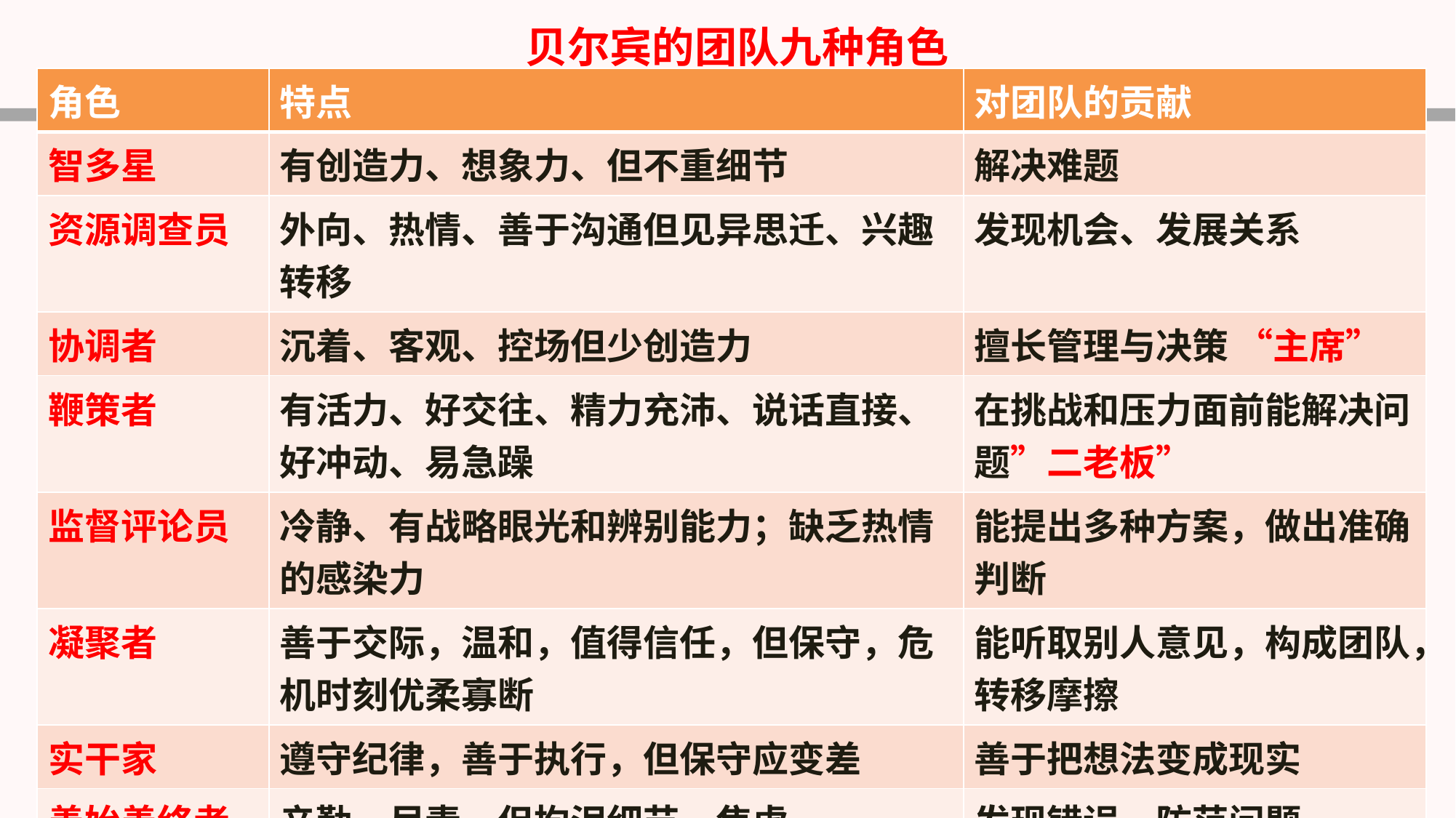

贝尔宾的团队九种角色
| 角色 | 特点 | 对团队的贡献 |
| --- | --- | --- |
| 智多星 | 有创造力、想象力、但不重细节 | 解决难题 |
| 资源调查员 | 外向、热情、善于沟通但见异思迁、兴趣转移 | 发现机会、发展关系 |
| 协调者 | 沉着、客观、控场但少创造力 | 擅长管理与决策 “主席” |
| 鞭策者 | 有活力、好交往、精力充沛、说话直接、好冲动、易急躁 | 在挑战和压力面前能解决问题”二老板” |
| 监督评论员 | 冷静、有战略眼光和辨别能力；缺乏热情的感染力 | 能提出多种方案，做出准确判断 |
| 凝聚者 | 善于交际，温和，值得信任，但保守，危机时刻优柔寡断 | 能听取别人意见，构成团队，转移摩擦 |
| 实干家 | 遵守纪律，善于执行，但保守应变差 | 善于把想法变成现实 |
| 善始善终者 | 辛勤、尽责、但拘泥细节、焦虑 | 发现错误，防范问题 |
| 专家 | 做事主动，一心一意，但兴趣窄 | 提供稀缺的知识技术 |